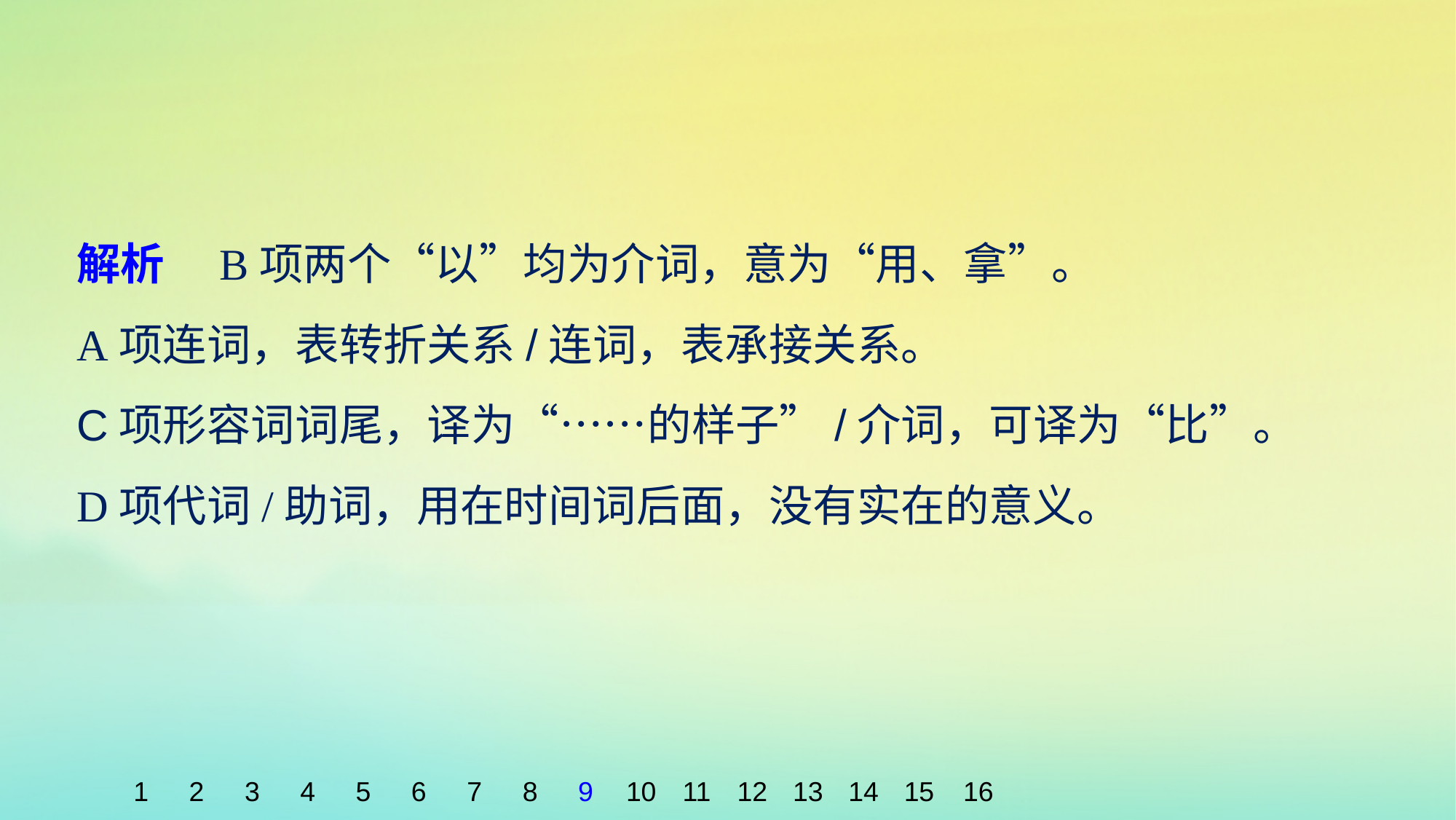

解析　B项两个“以”均为介词，意为“用、拿”。
A项连词，表转折关系/连词，表承接关系。
C项形容词词尾，译为“……的样子”/介词，可译为“比”。
D项代词/助词，用在时间词后面，没有实在的意义。
1
2
3
4
5
6
7
8
9
10
11
12
13
14
15
16